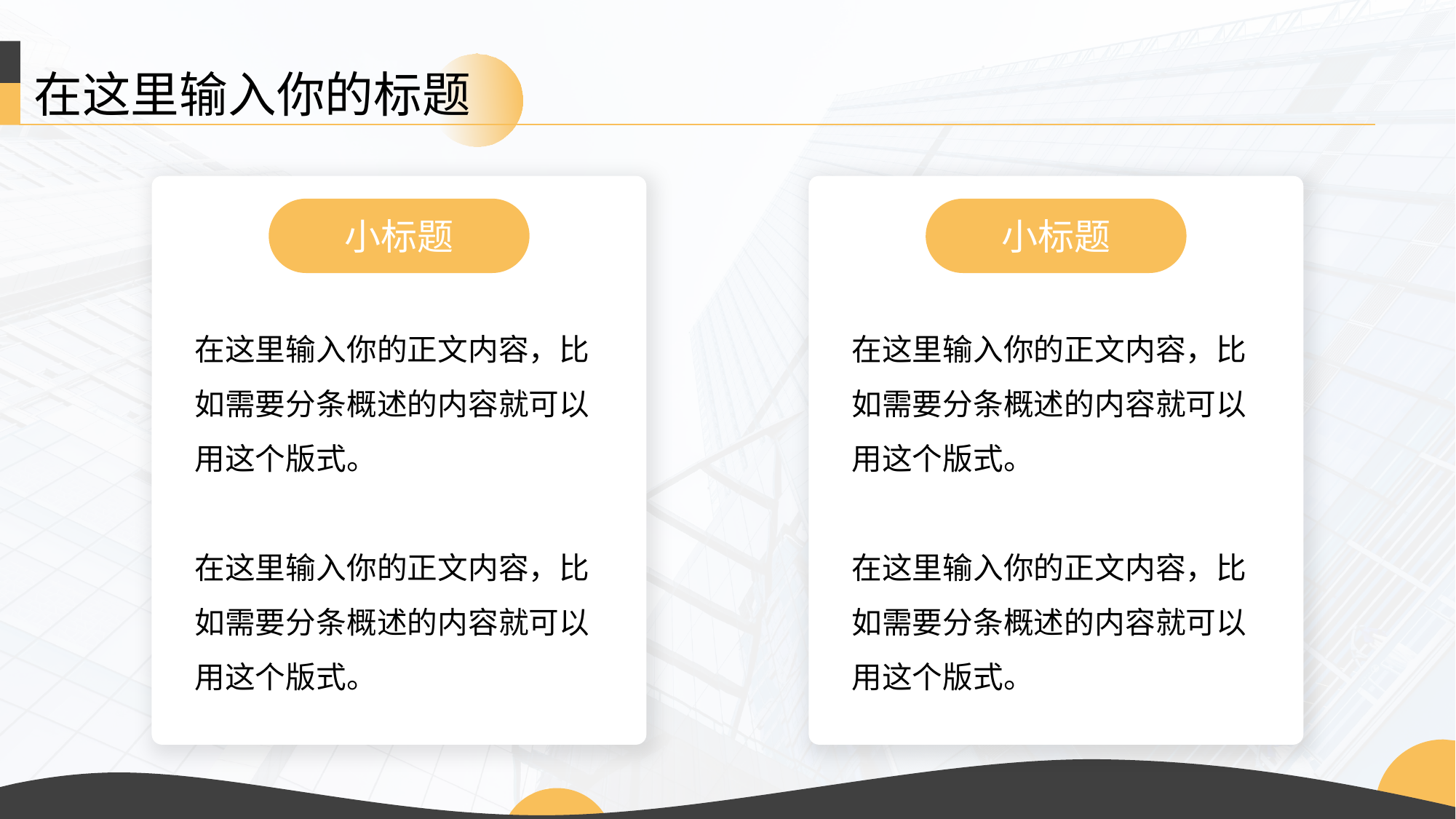

在这里输入你的标题

小标题
小标题
在这里输入你的正文内容，比如需要分条概述的内容就可以用这个版式。

在这里输入你的正文内容，比如需要分条概述的内容就可以用这个版式。
在这里输入你的正文内容，比如需要分条概述的内容就可以用这个版式。

在这里输入你的正文内容，比如需要分条概述的内容就可以用这个版式。